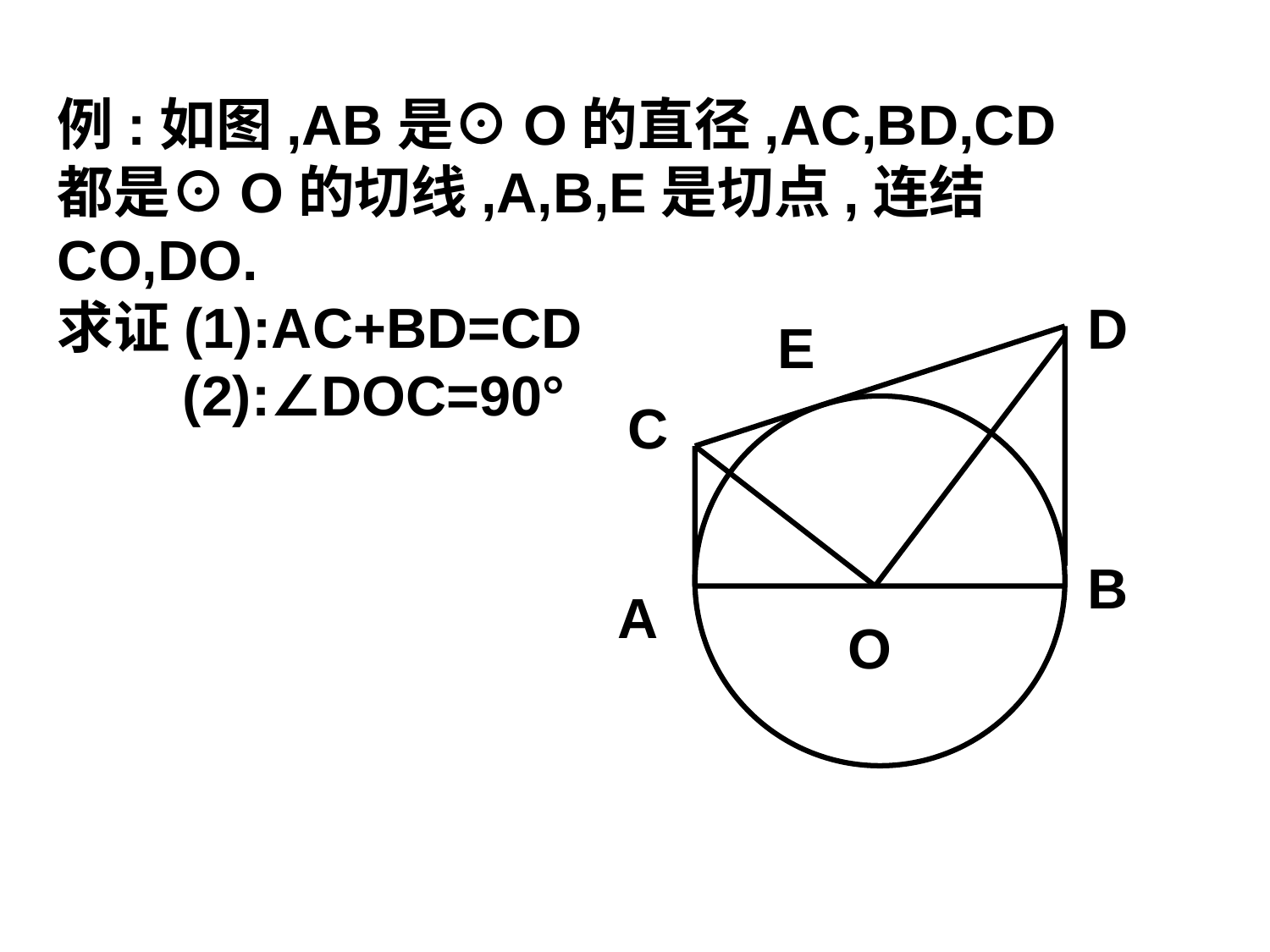

例:如图,AB是⊙O的直径,AC,BD,CD都是⊙O的切线,A,B,E是切点,连结CO,DO.
求证(1):AC+BD=CD
        (2):∠DOC=90°
D
E

C

B
A

O